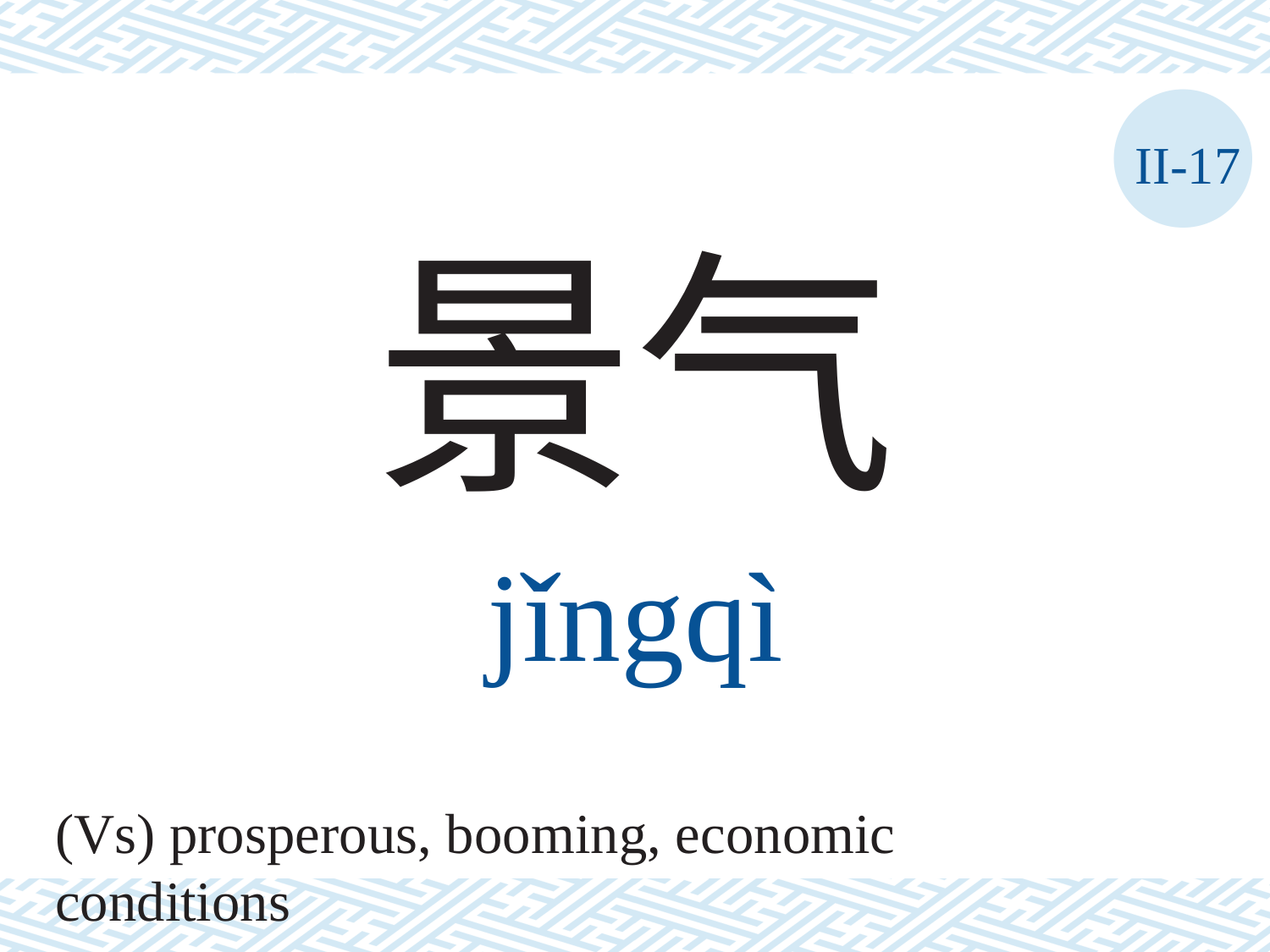

II-17
景气
jǐngqì
(Vs) prosperous, booming, economic conditions